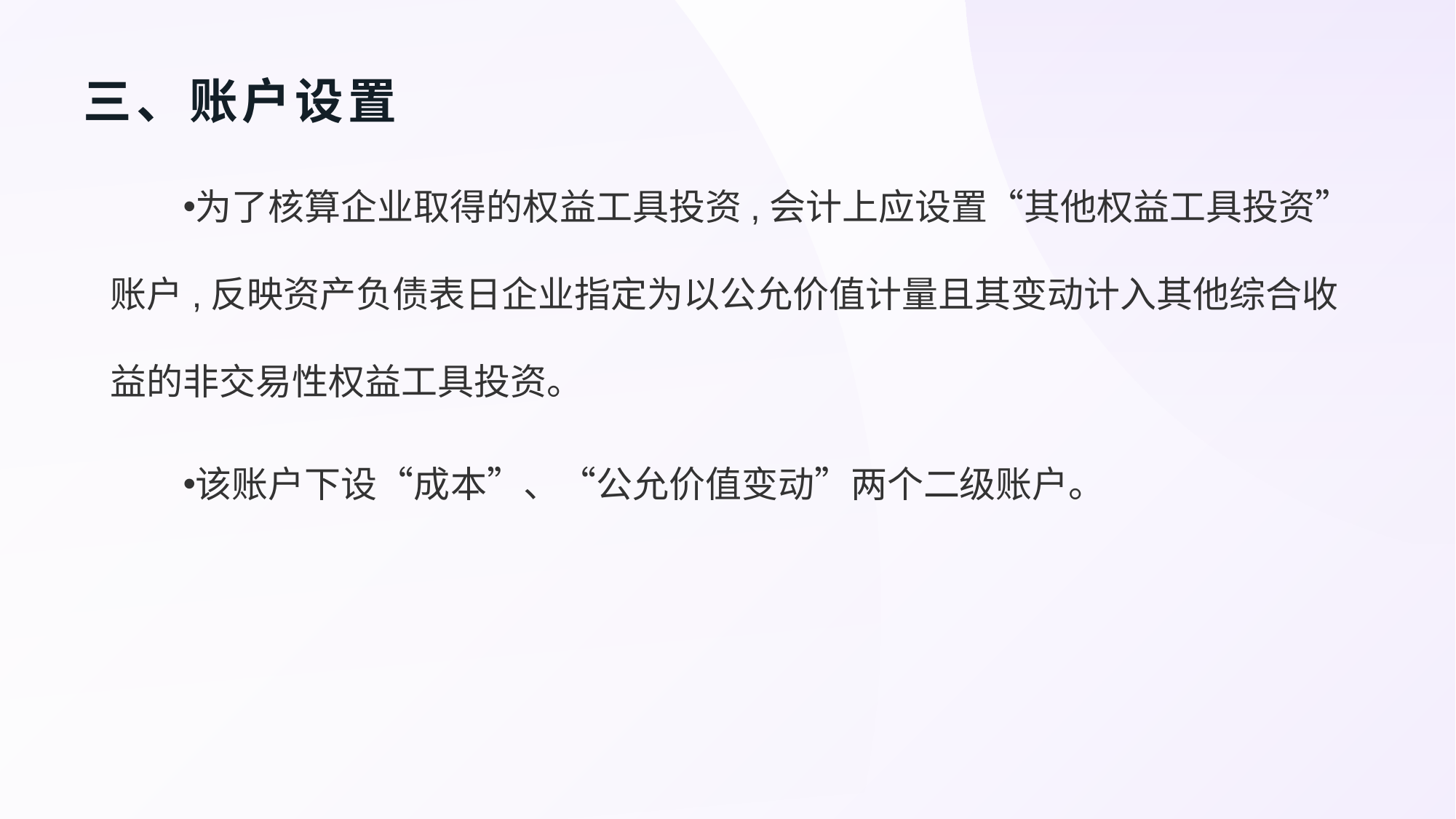

# 三、账户设置
为了核算企业取得的权益工具投资,会计上应设置“其他权益工具投资”账户,反映资产负债表日企业指定为以公允价值计量且其变动计入其他综合收益的非交易性权益工具投资。
该账户下设“成本”、“公允价值变动”两个二级账户。